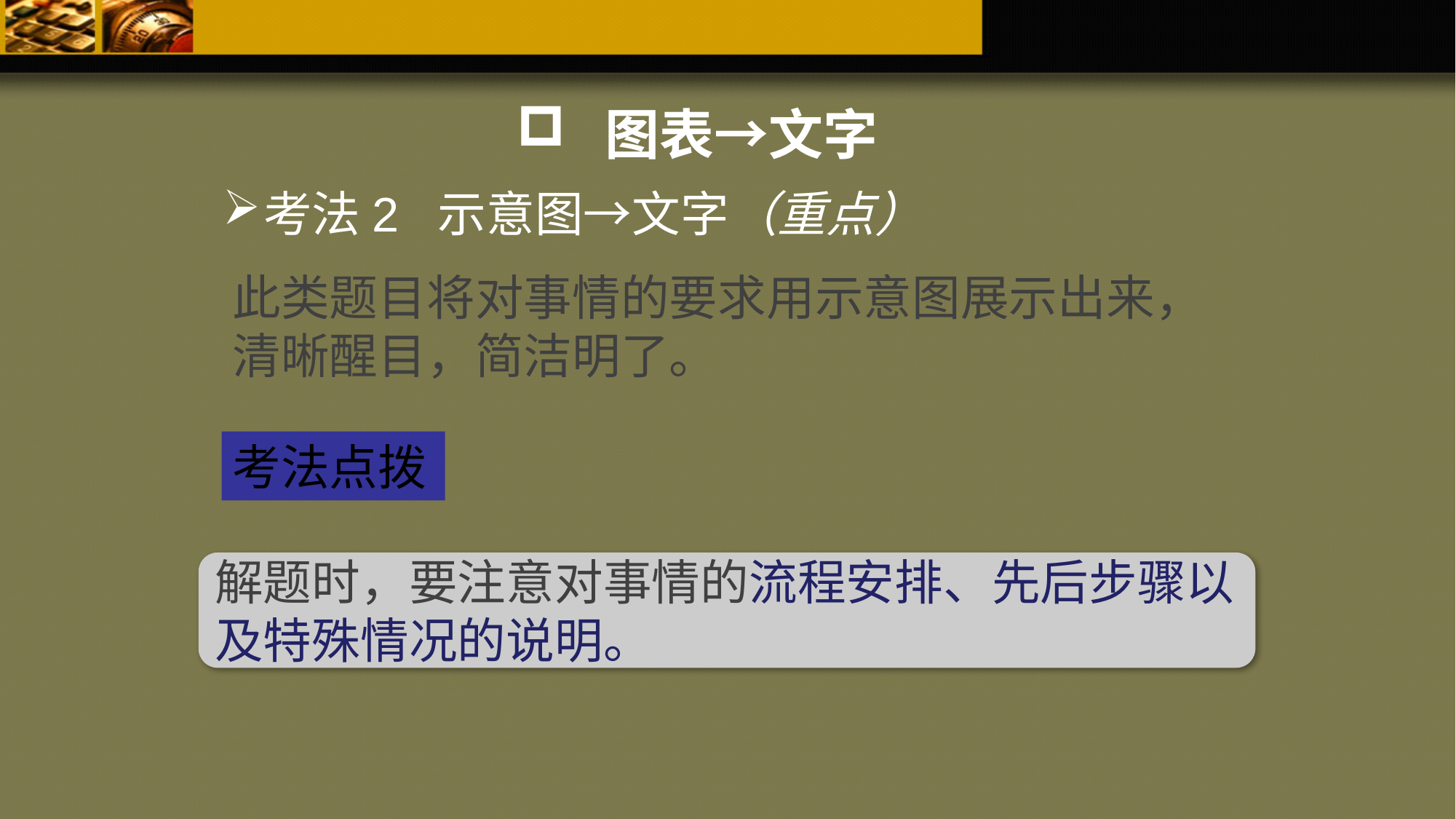

图表→文字
考法2  示意图→文字（重点）
此类题目将对事情的要求用示意图展示出来，清晰醒目，简洁明了。
考法点拨
解题时，要注意对事情的流程安排、先后步骤以及特殊情况的说明。